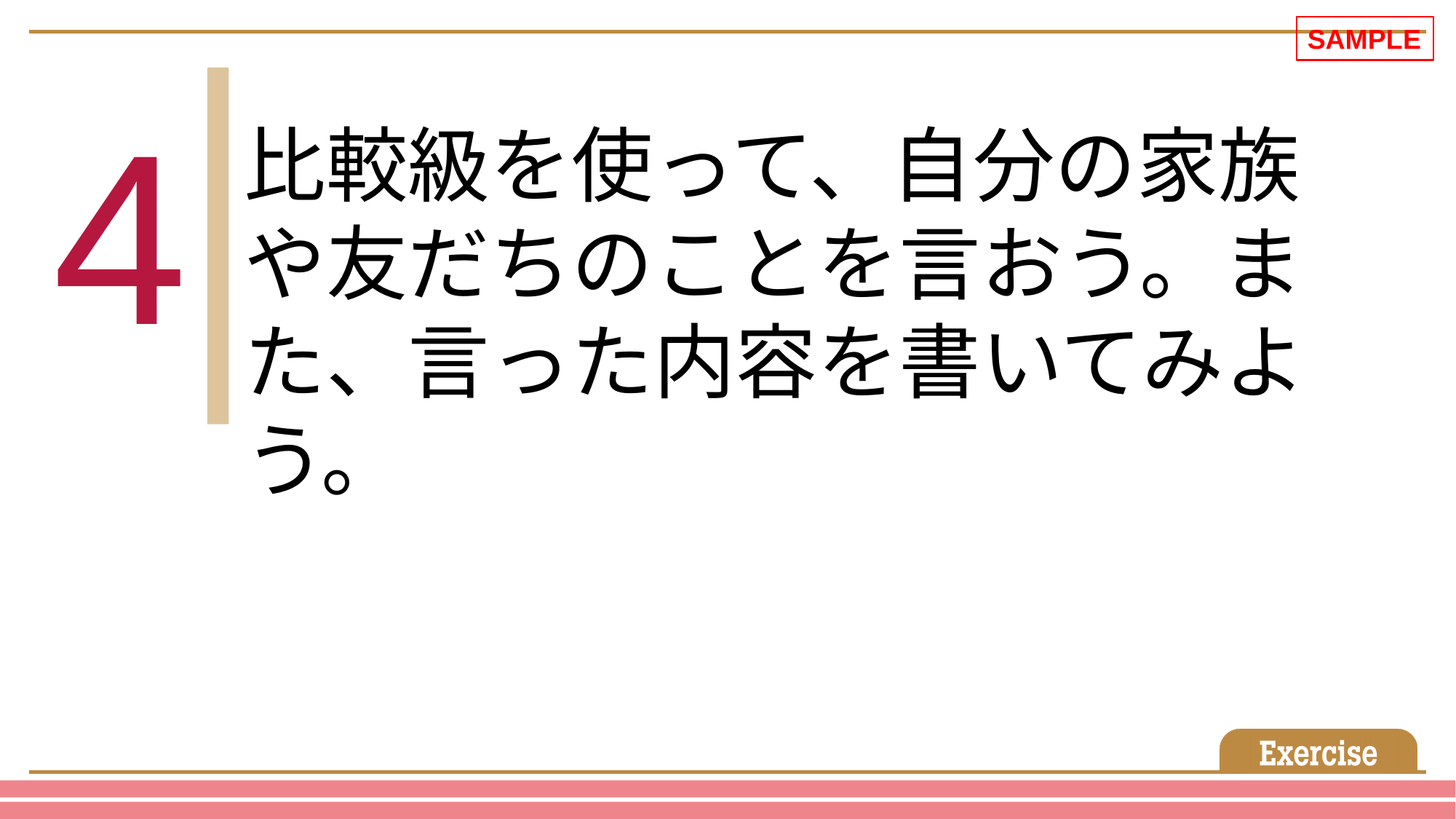

SAMPLE
4
比較級を使って、自分の家族や友だちのことを言おう。また、言った内容を書いてみよう。